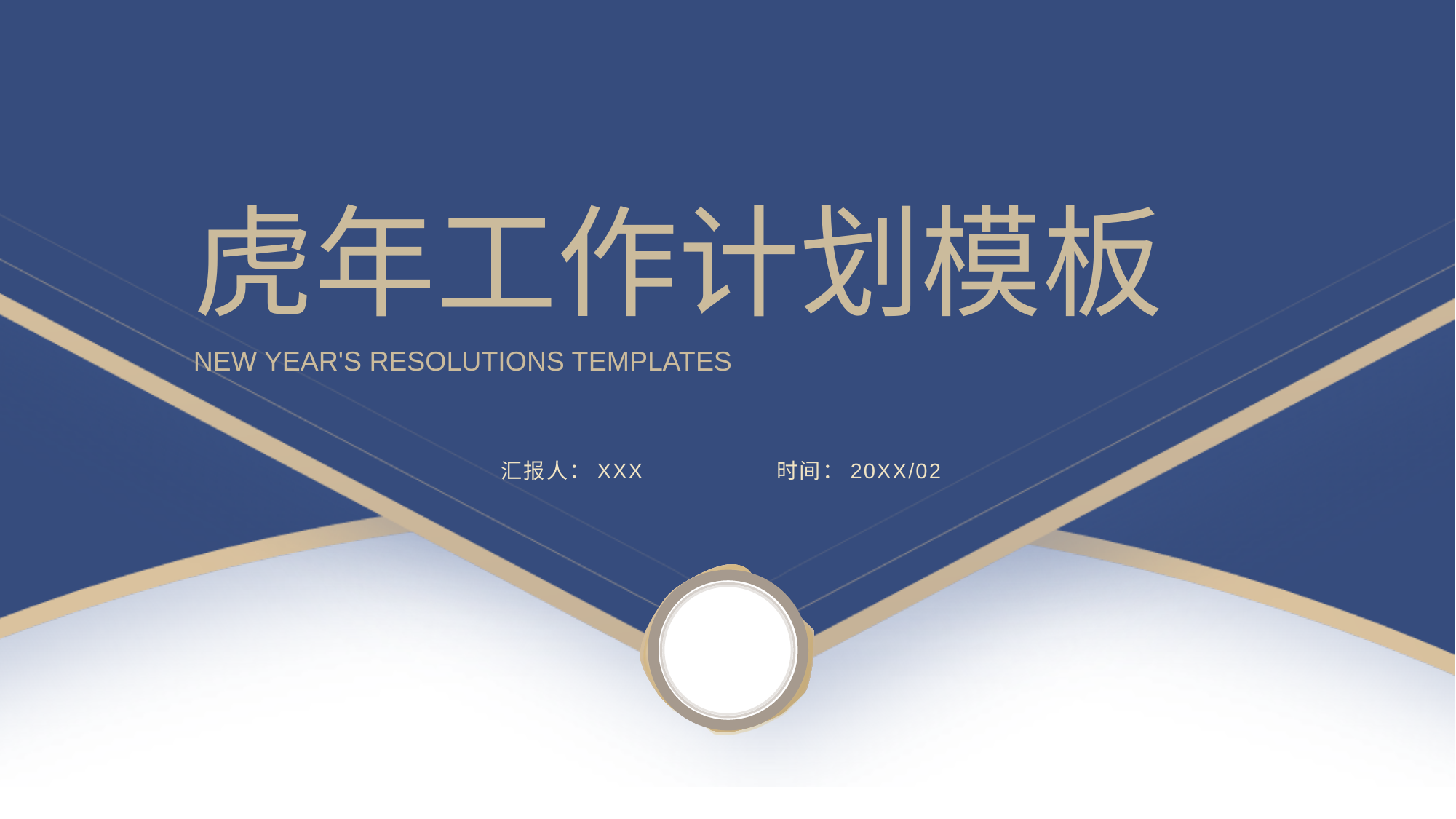

虎年工作计划模板
NEW YEAR'S RESOLUTIONS TEMPLATES
汇报人：XXX
时间：20XX/02